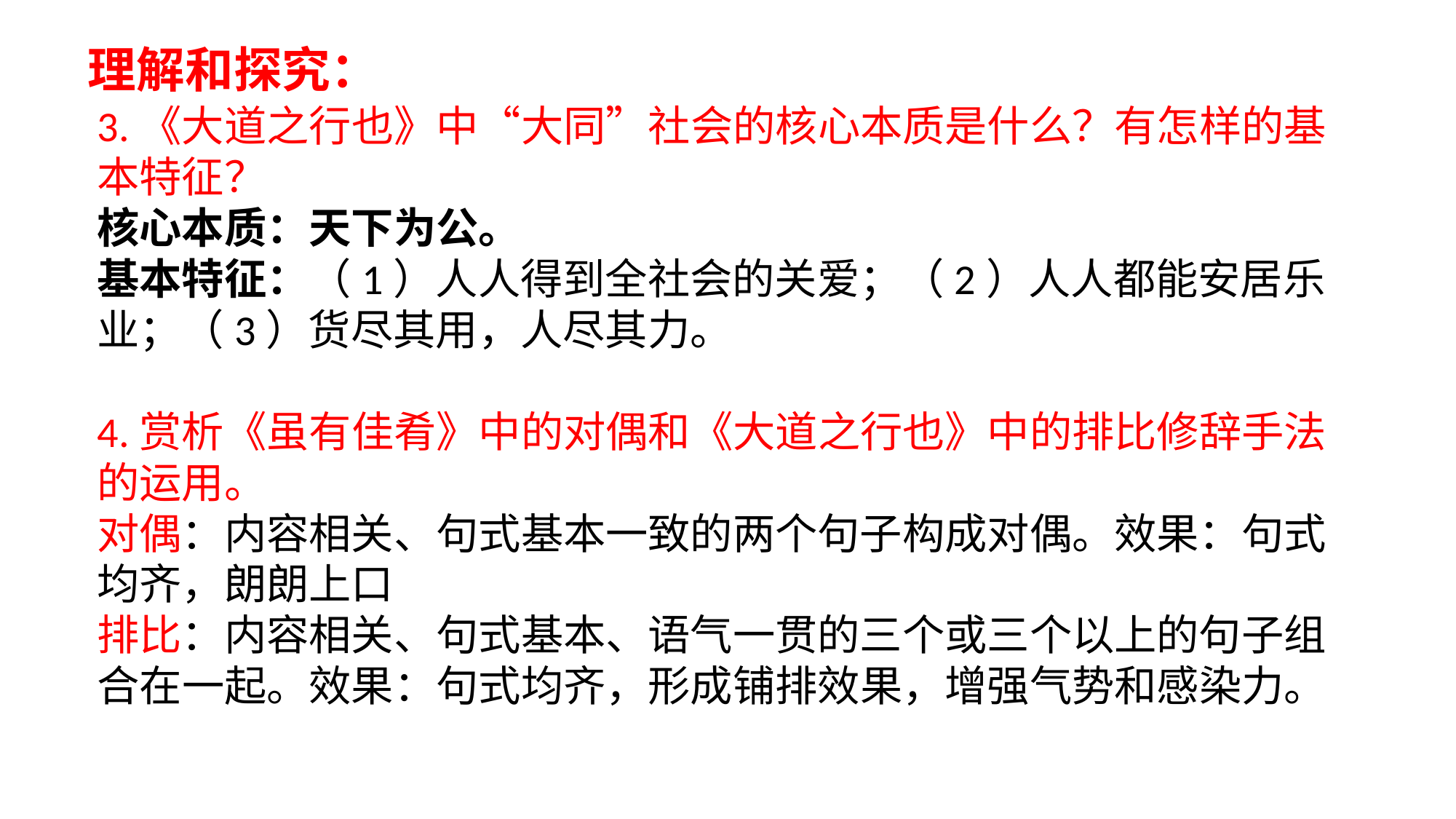

理解和探究：
3.《大道之行也》中“大同”社会的核心本质是什么？有怎样的基本特征？
核心本质：天下为公。
基本特征：（1）人人得到全社会的关爱；（2）人人都能安居乐业；（3）货尽其用，人尽其力。

4.赏析《虽有佳肴》中的对偶和《大道之行也》中的排比修辞手法的运用。
对偶：内容相关、句式基本一致的两个句子构成对偶。效果：句式均齐，朗朗上口
排比：内容相关、句式基本、语气一贯的三个或三个以上的句子组合在一起。效果：句式均齐，形成铺排效果，增强气势和感染力。